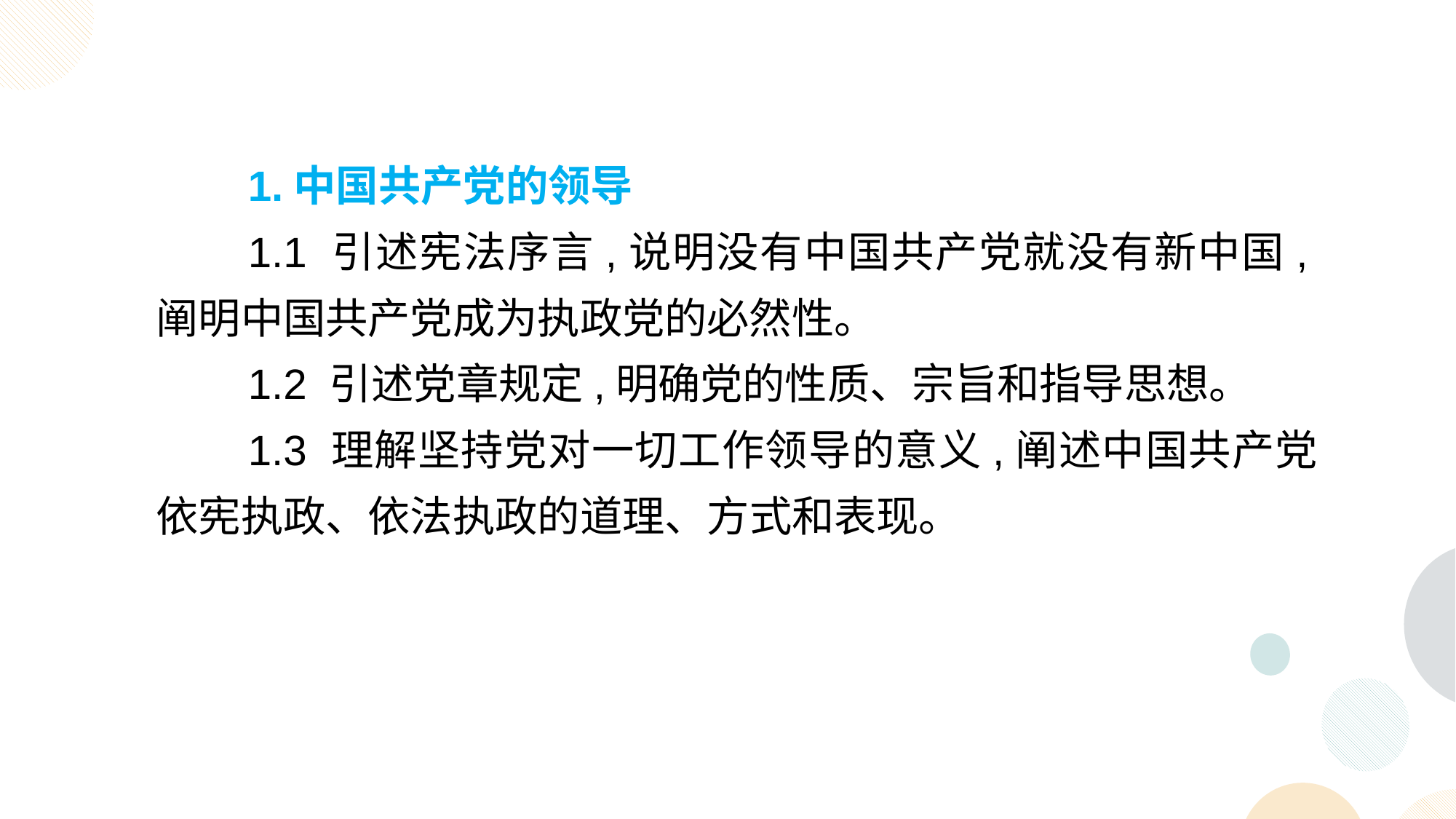

1.中国共产党的领导
1.1 引述宪法序言,说明没有中国共产党就没有新中国,阐明中国共产党成为执政党的必然性。
1.2 引述党章规定,明确党的性质、宗旨和指导思想。
1.3 理解坚持党对一切工作领导的意义,阐述中国共产党依宪执政、依法执政的道理、方式和表现。